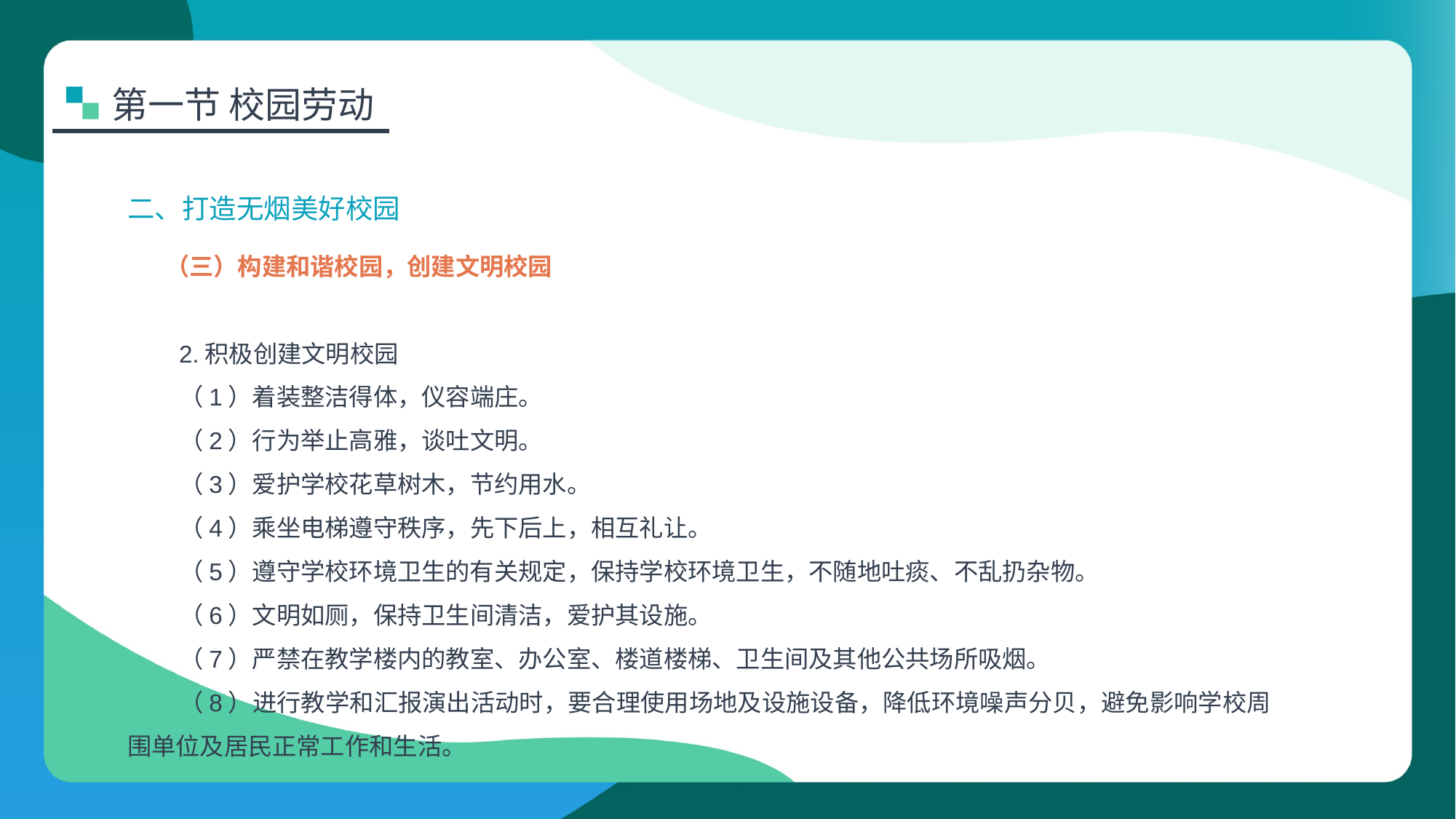

第一节 校园劳动

二、打造无烟美好校园
（三）构建和谐校园，创建文明校园
2.积极创建文明校园
（1）着装整洁得体，仪容端庄。
（2）行为举止高雅，谈吐文明。
（3）爱护学校花草树木，节约用水。
（4）乘坐电梯遵守秩序，先下后上，相互礼让。
（5）遵守学校环境卫生的有关规定，保持学校环境卫生，不随地吐痰、不乱扔杂物。
（6）文明如厕，保持卫生间清洁，爱护其设施。
（7）严禁在教学楼内的教室、办公室、楼道楼梯、卫生间及其他公共场所吸烟。
（8）进行教学和汇报演出活动时，要合理使用场地及设施设备，降低环境噪声分贝，避免影响学校周围单位及居民正常工作和生活。